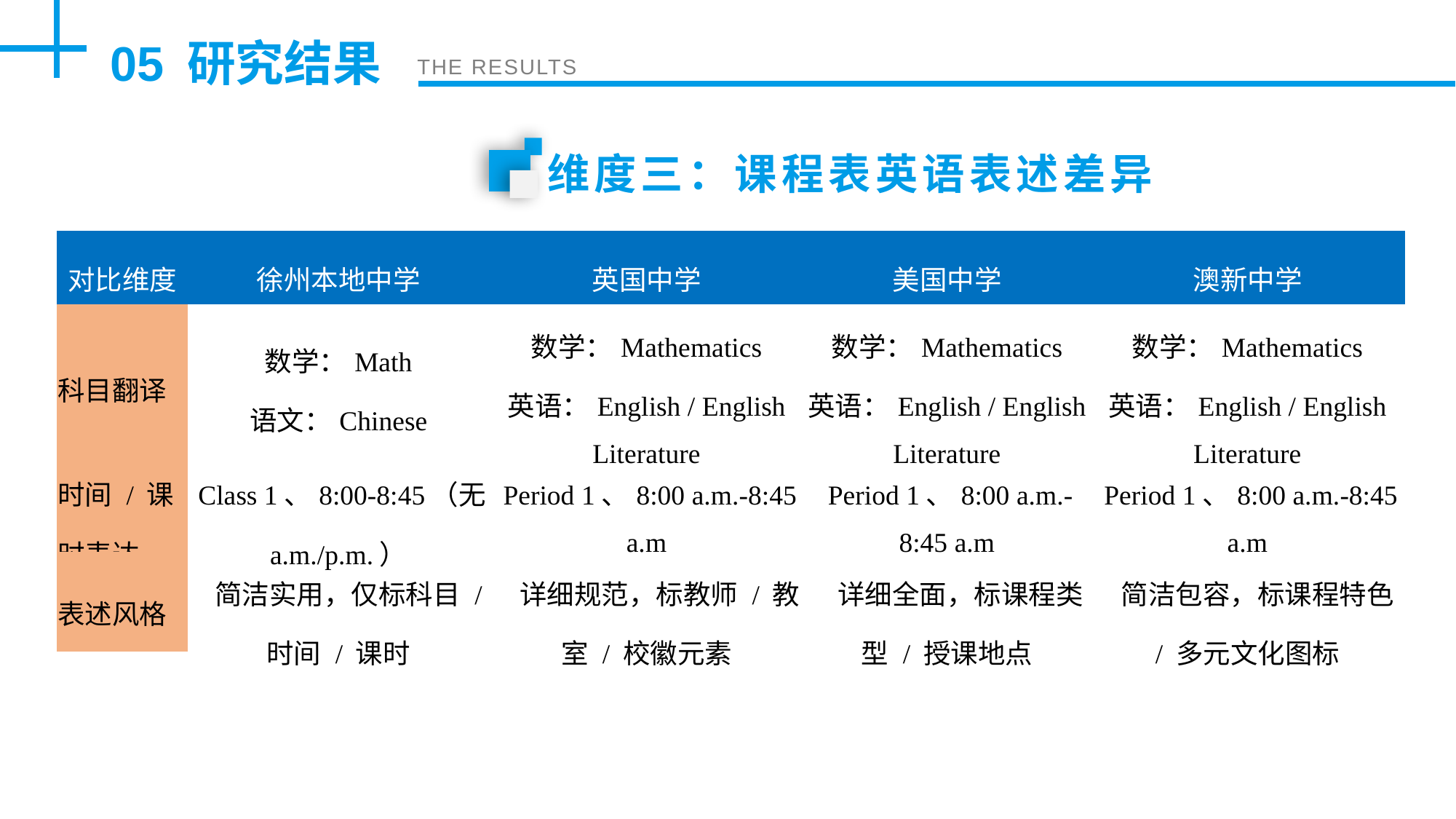

05
研究结果
THE RESULTS
维度三：课程表英语表述差异

| 对比维度 | 徐州本地中学 | 英国中学 | 美国中学 | 澳新中学 |
| --- | --- | --- | --- | --- |
| 科目翻译 | 数学：Math 语文：Chinese | 数学：Mathematics 英语：English / English Literature | 数学：Mathematics 英语：English / English Literature | 数学：Mathematics 英语：English / English Literature |
| 时间 / 课时表达 | Class 1、8:00-8:45（无 a.m./p.m.） | Period 1、8:00 a.m.-8:45 a.m | Period 1、8:00 a.m.-8:45 a.m | Period 1、8:00 a.m.-8:45 a.m |
| 表述风格 | 简洁实用，仅标科目 / 时间 / 课时 | 详细规范，标教师 / 教室 / 校徽元素 | 详细全面，标课程类型 / 授课地点 | 简洁包容，标课程特色 / 多元文化图标 |